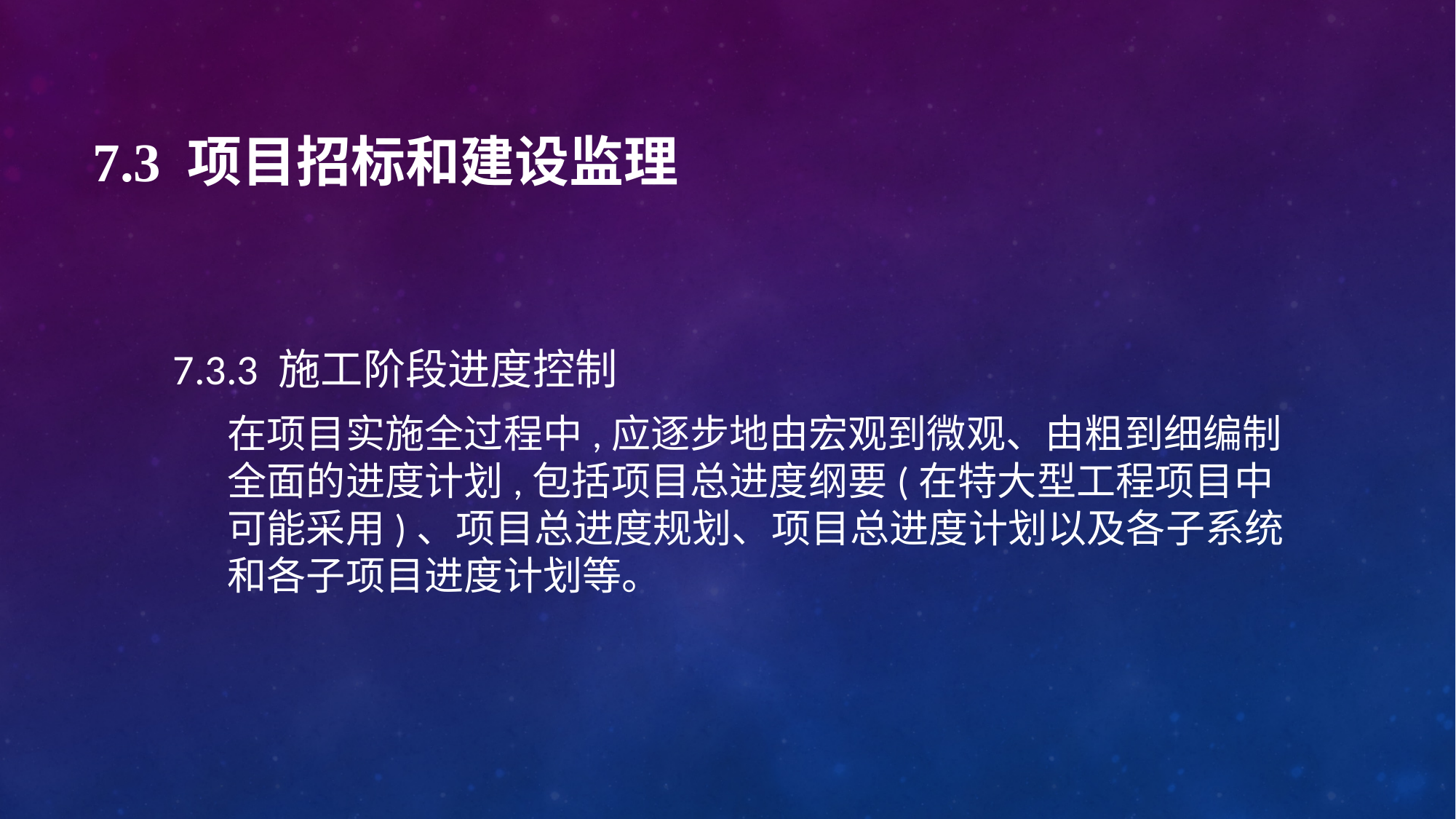

# 7.3 项目招标和建设监理
7.3.3 施工阶段进度控制
在项目实施全过程中,应逐步地由宏观到微观、由粗到细编制全面的进度计划,包括项目总进度纲要(在特大型工程项目中可能采用)、项目总进度规划、项目总进度计划以及各子系统和各子项目进度计划等。